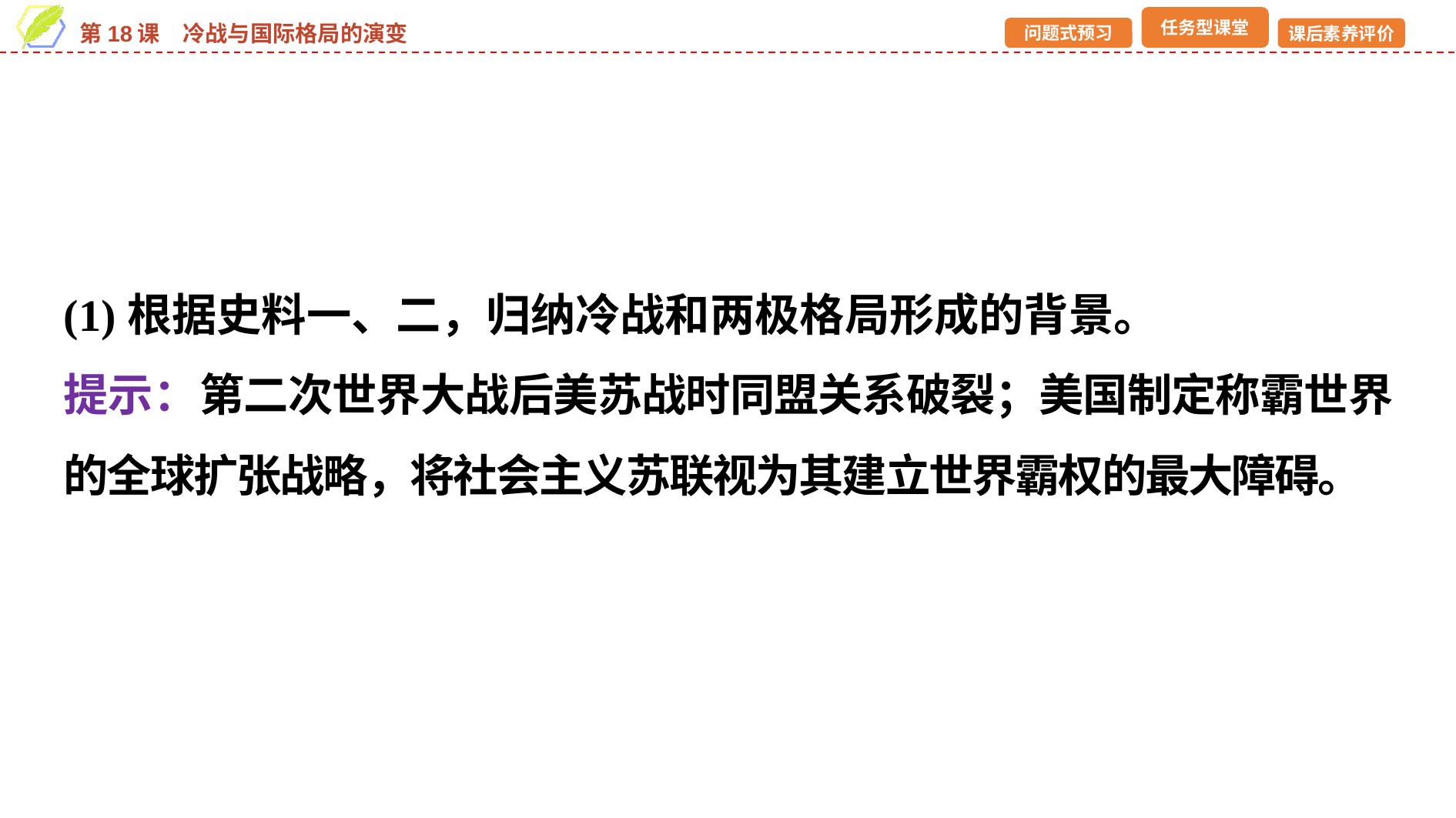

(1)根据史料一、二，归纳冷战和两极格局形成的背景。
提示：第二次世界大战后美苏战时同盟关系破裂；美国制定称霸世界的全球扩张战略，将社会主义苏联视为其建立世界霸权的最大障碍。